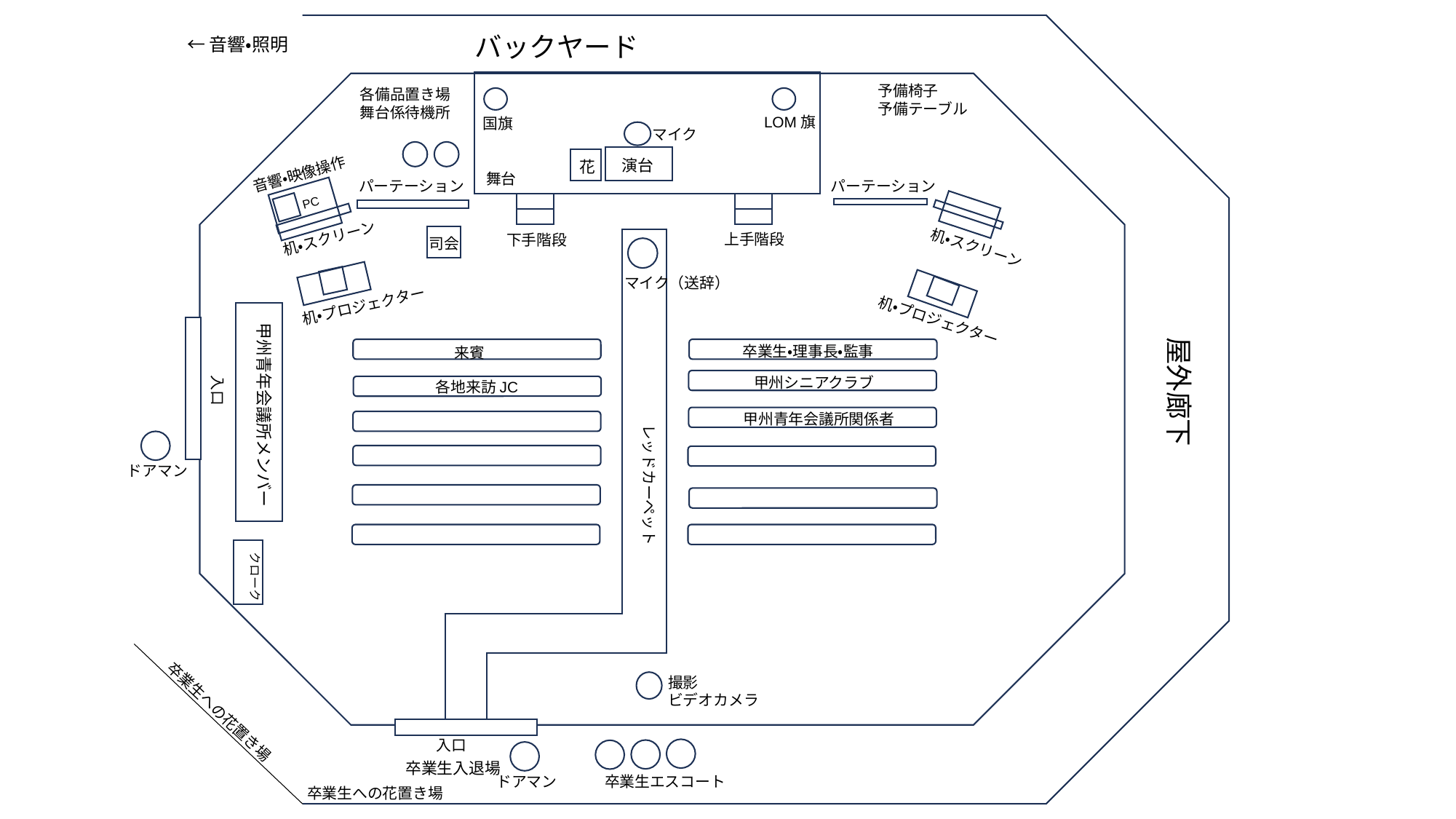

バックヤード
←音響・照明

予備椅子
予備テーブル
各備品置き場
舞台係待機所

LOM旗
国旗
マイク

演台
花
音響・映像操作
舞台
パーテーション
パーテーション

PC

机・スクリーン
上手階段
下手階段

司会

机・スクリーン

マイク（送辞）

机・プロジェクター

机・プロジェクター
甲州青年会議所メンバー
屋外廊下
卒業生・理事長・監事
来賓

入口
甲州シニアクラブ

各地来訪JC

甲州青年会議所関係者

レッドカーペット

ドアマン

クローク
撮影
ビデオカメラ

卒業生への花置き場

入口

卒業生入退場
卒業生エスコート
ドアマン
卒業生への花置き場